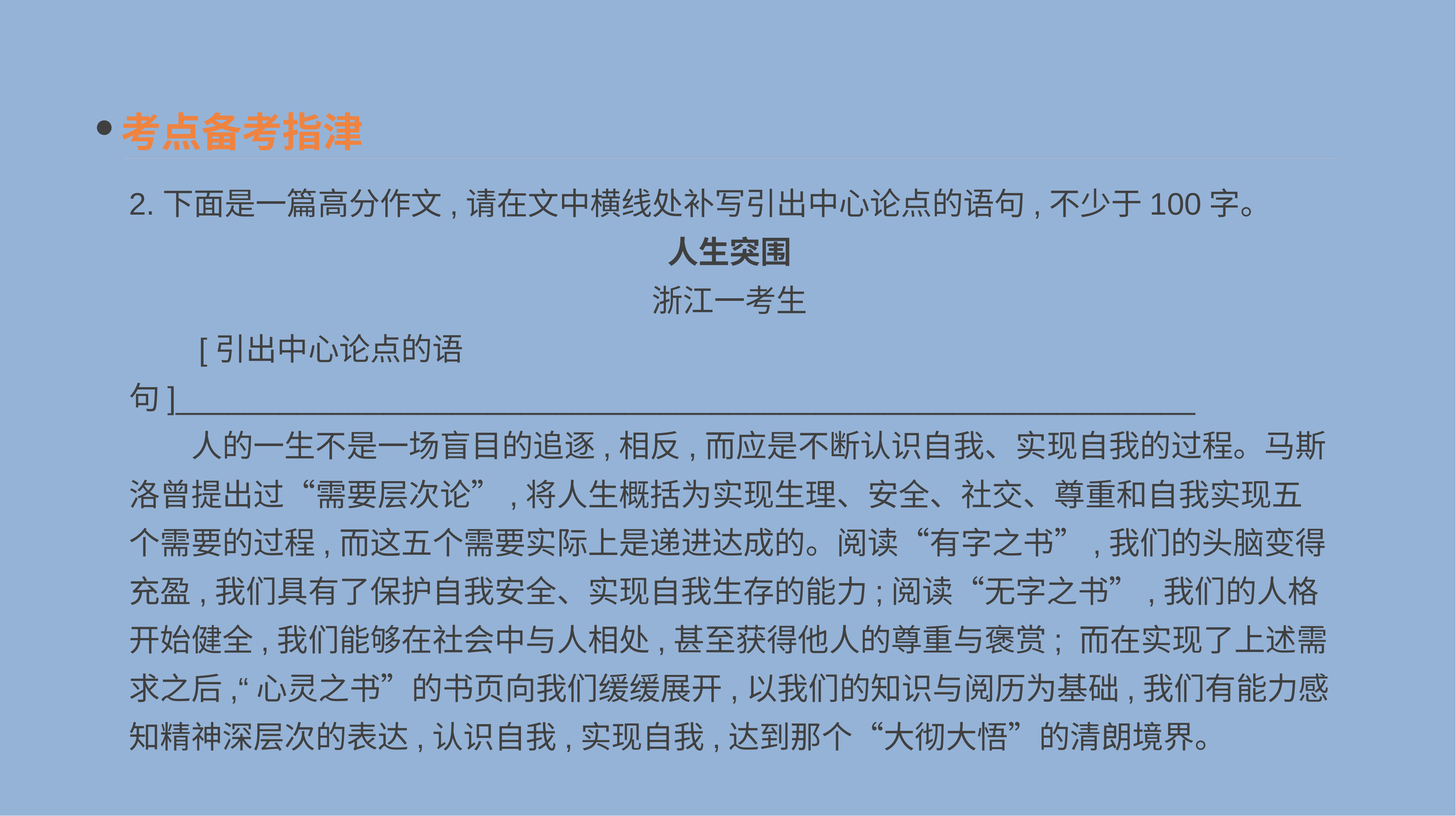

考点备考指津

2.下面是一篇高分作文,请在文中横线处补写引出中心论点的语句,不少于100字。
人生突围
浙江一考生
　　[引出中心论点的语句]___________________________________________________________
　　人的一生不是一场盲目的追逐,相反,而应是不断认识自我、实现自我的过程。马斯洛曾提出过“需要层次论”,将人生概括为实现生理、安全、社交、尊重和自我实现五个需要的过程,而这五个需要实际上是递进达成的。阅读“有字之书”,我们的头脑变得充盈,我们具有了保护自我安全、实现自我生存的能力;阅读“无字之书”,我们的人格开始健全,我们能够在社会中与人相处,甚至获得他人的尊重与褒赏; 而在实现了上述需求之后,“心灵之书”的书页向我们缓缓展开,以我们的知识与阅历为基础,我们有能力感知精神深层次的表达,认识自我,实现自我,达到那个“大彻大悟”的清朗境界。